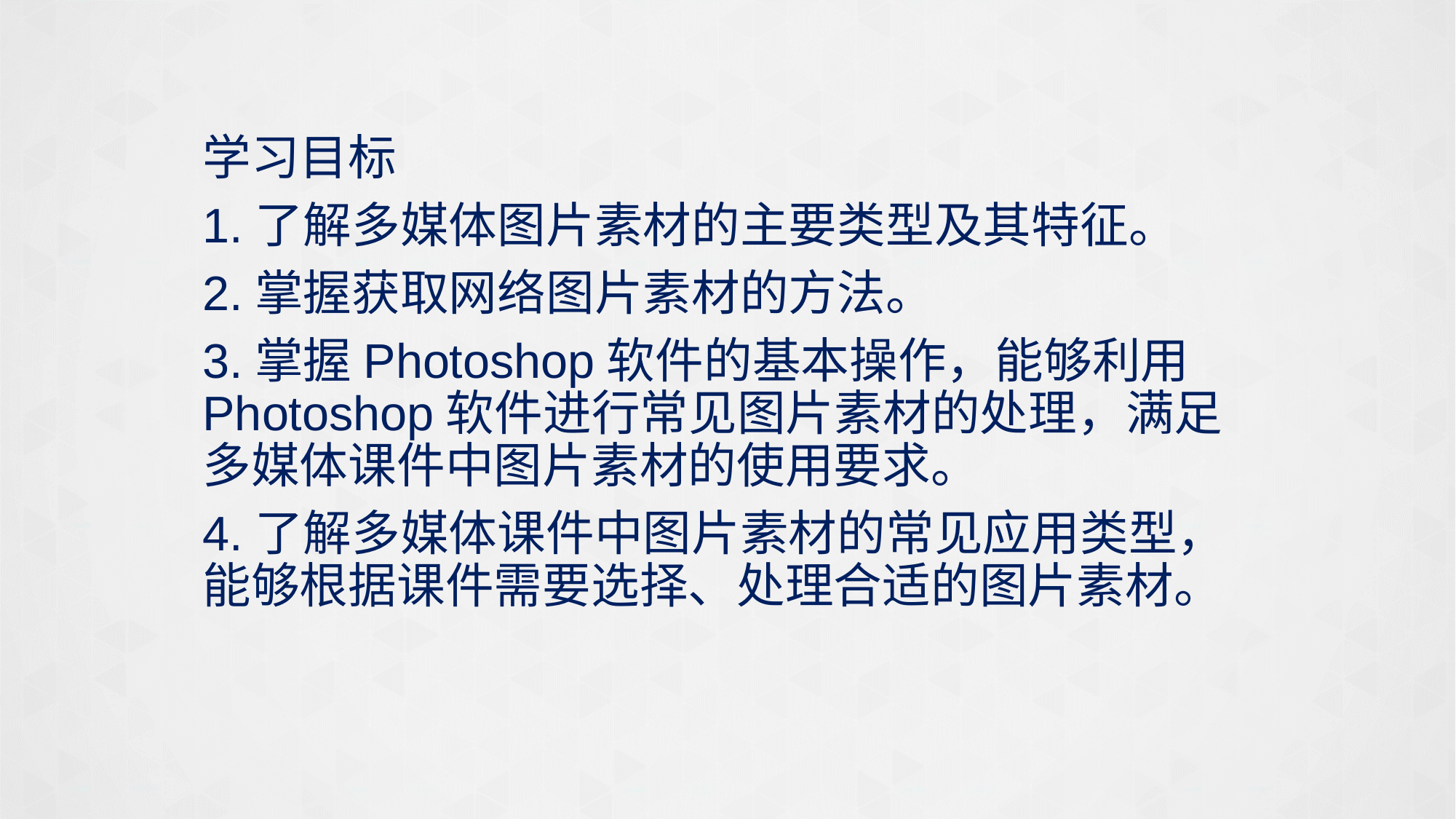

学习目标
1.了解多媒体图片素材的主要类型及其特征。
2.掌握获取网络图片素材的方法。
3.掌握Photoshop软件的基本操作，能够利用Photoshop软件进行常见图片素材的处理，满足多媒体课件中图片素材的使用要求。
4.了解多媒体课件中图片素材的常见应用类型，能够根据课件需要选择、处理合适的图片素材。